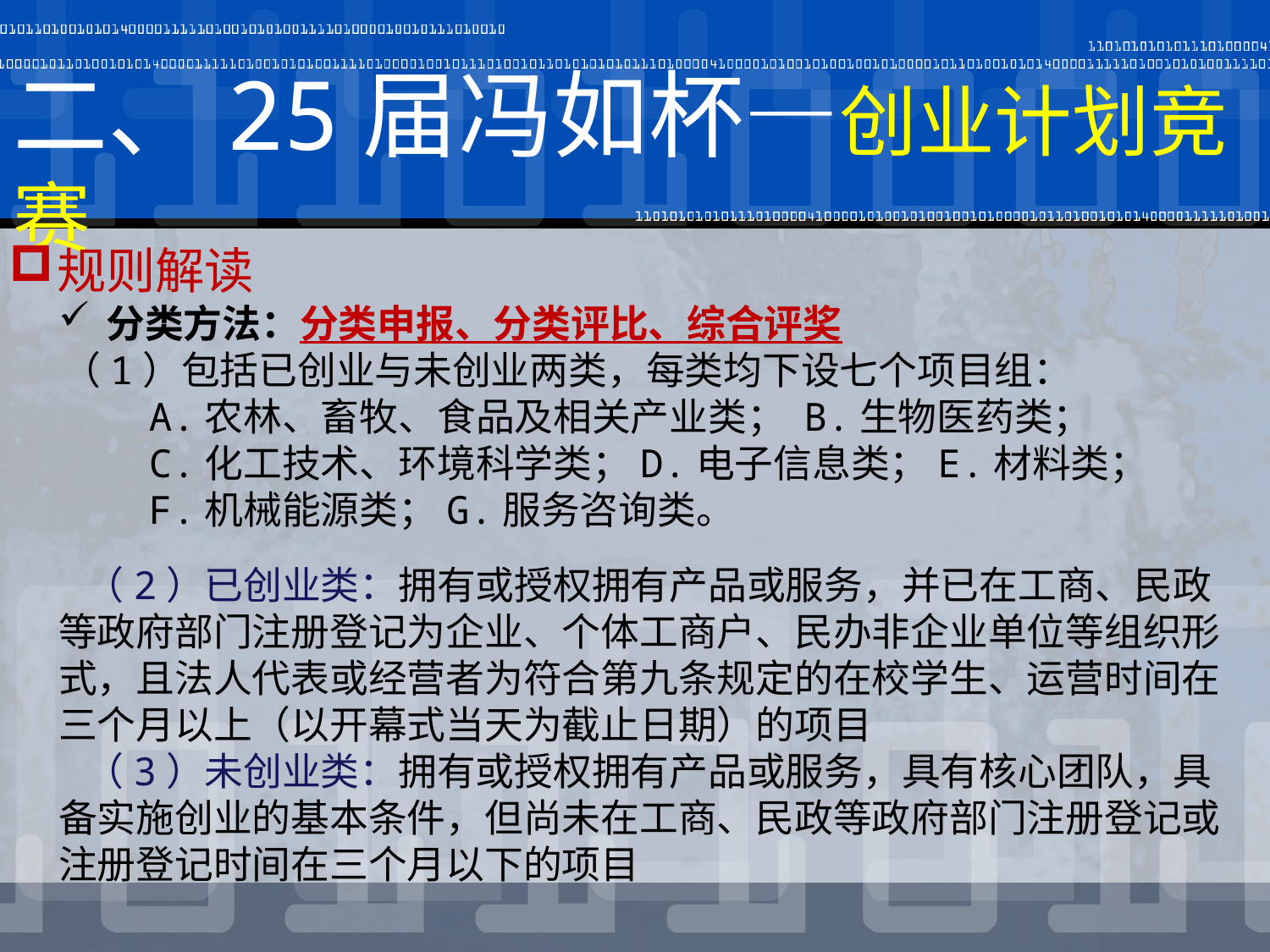

# 二、25届冯如杯—创业计划竞赛
规则解读
分类方法：分类申报、分类评比、综合评奖
     （1）包括已创业与未创业两类，每类均下设七个项目组：
      A.农林、畜牧、食品及相关产业类； B.生物医药类；
      C.化工技术、环境科学类；D.电子信息类；E.材料类；
      F.机械能源类；G.服务咨询类。

  （2）已创业类：拥有或授权拥有产品或服务，并已在工商、民政等政府部门注册登记为企业、个体工商户、民办非企业单位等组织形式，且法人代表或经营者为符合第九条规定的在校学生、运营时间在三个月以上（以开幕式当天为截止日期）的项目
  （3）未创业类：拥有或授权拥有产品或服务，具有核心团队，具备实施创业的基本条件，但尚未在工商、民政等政府部门注册登记或注册登记时间在三个月以下的项目